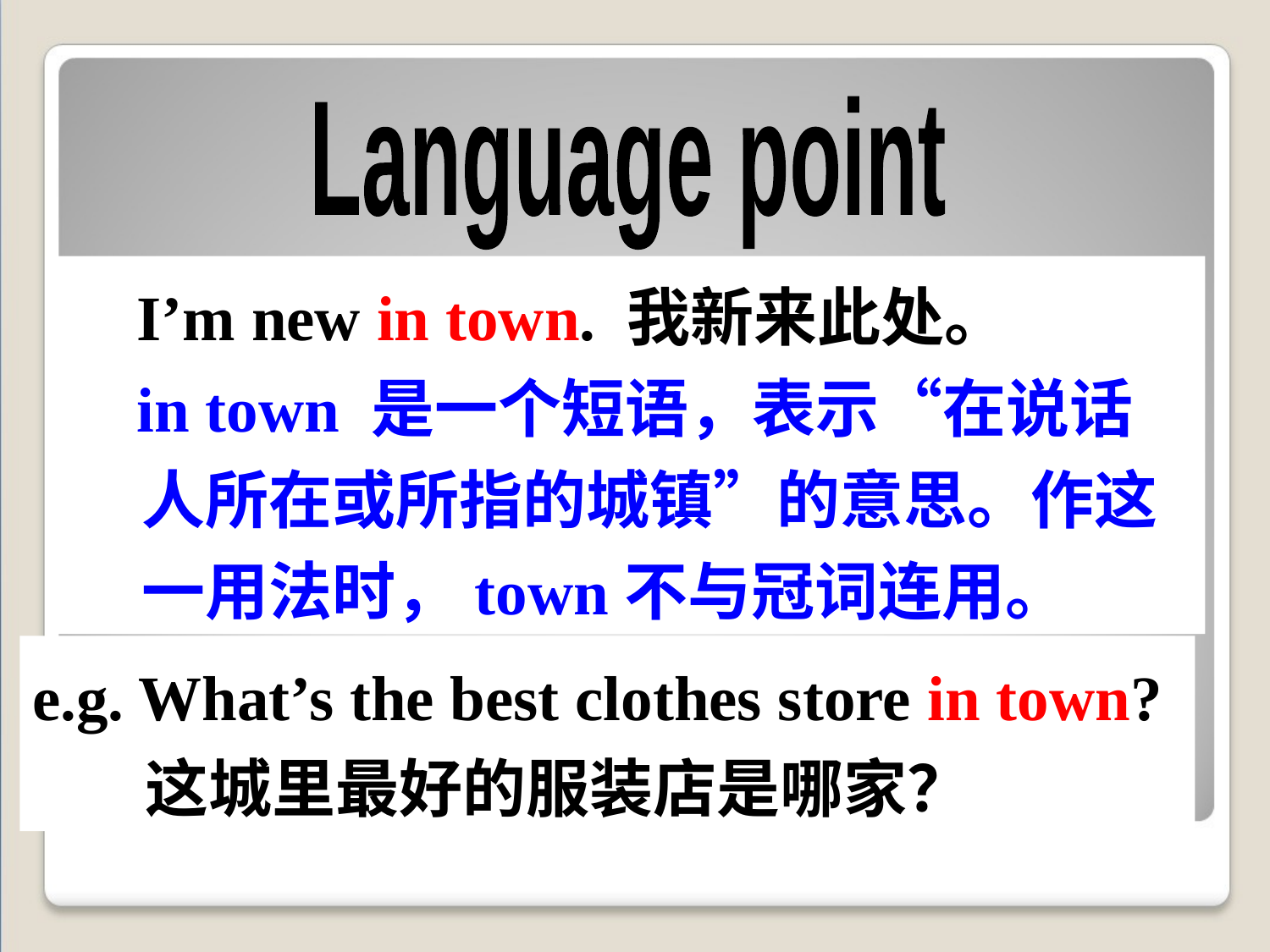

Language point
     I’m new in town. 我新来此处。
     in town 是一个短语，表示“在说话人所在或所指的城镇”的意思。作这一用法时，town不与冠词连用。
e.g. What’s the best clothes store in town?
	这城里最好的服装店是哪家？